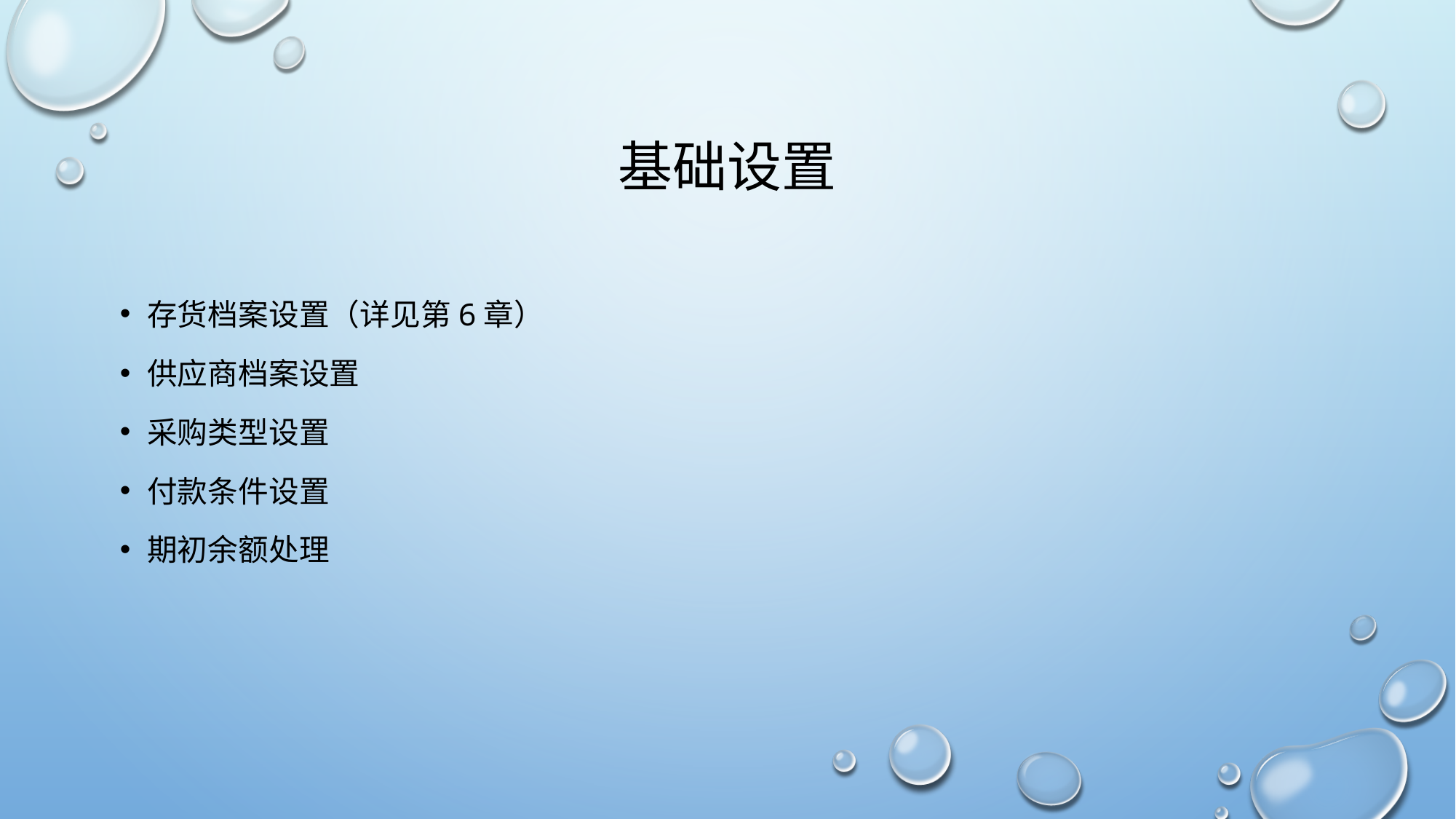

# 基础设置
存货档案设置（详见第6章）
供应商档案设置
采购类型设置
付款条件设置
期初余额处理